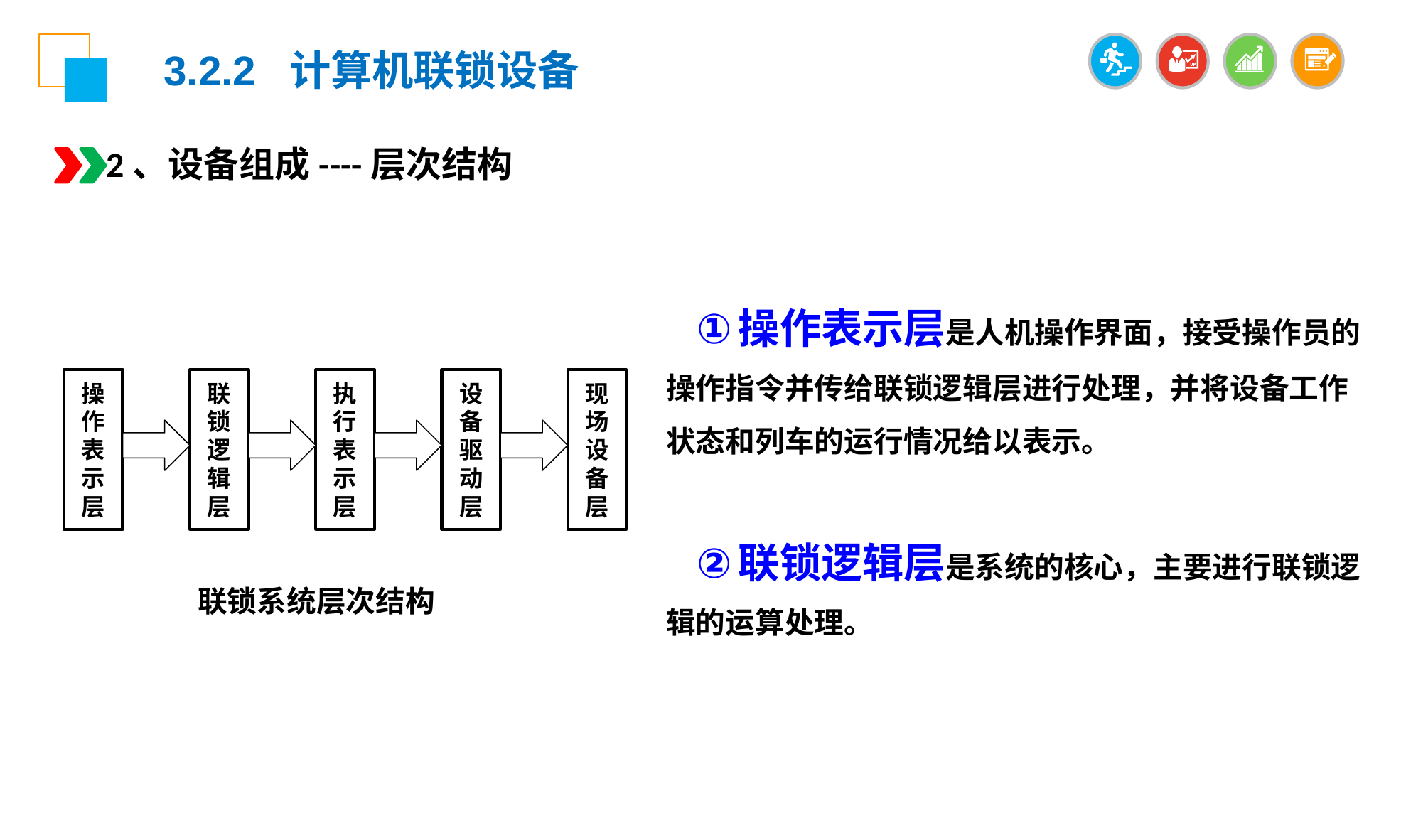

3.2.2  计算机联锁设备
2、设备组成----层次结构

操作表示层是人机操作界面，接受操作员的操作指令并传给联锁逻辑层进行处理，并将设备工作状态和列车的运行情况给以表示。

联锁逻辑层是系统的核心，主要进行联锁逻辑的运算处理。
操作表示层
联锁逻辑层
执行表示层
设备驱动层
现场设备层

 联锁系统层次结构